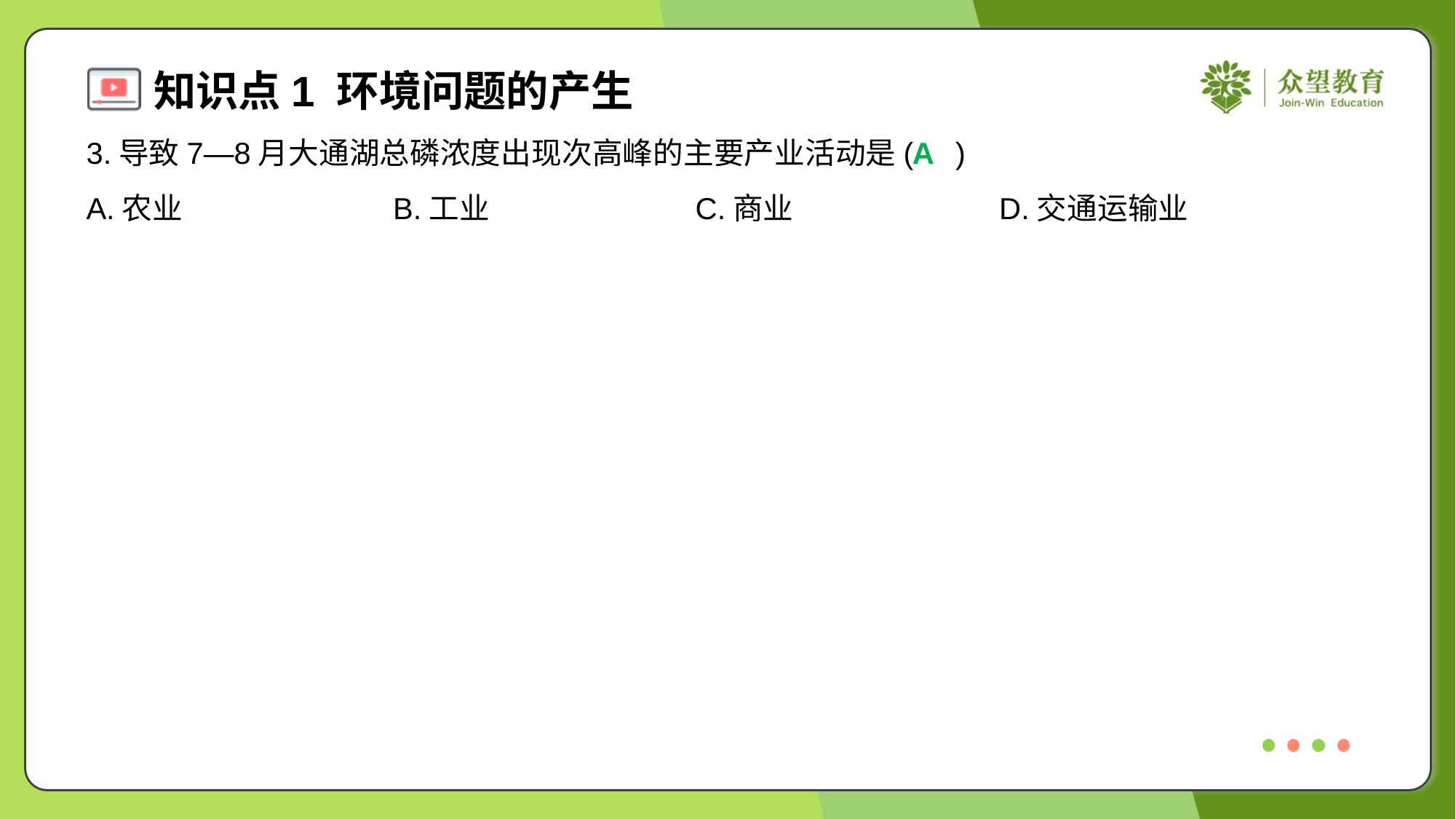

3.导致7—8月大通湖总磷浓度出现次高峰的主要产业活动是(     )
A
A.农业	B.工业	C.商业	D.交通运输业